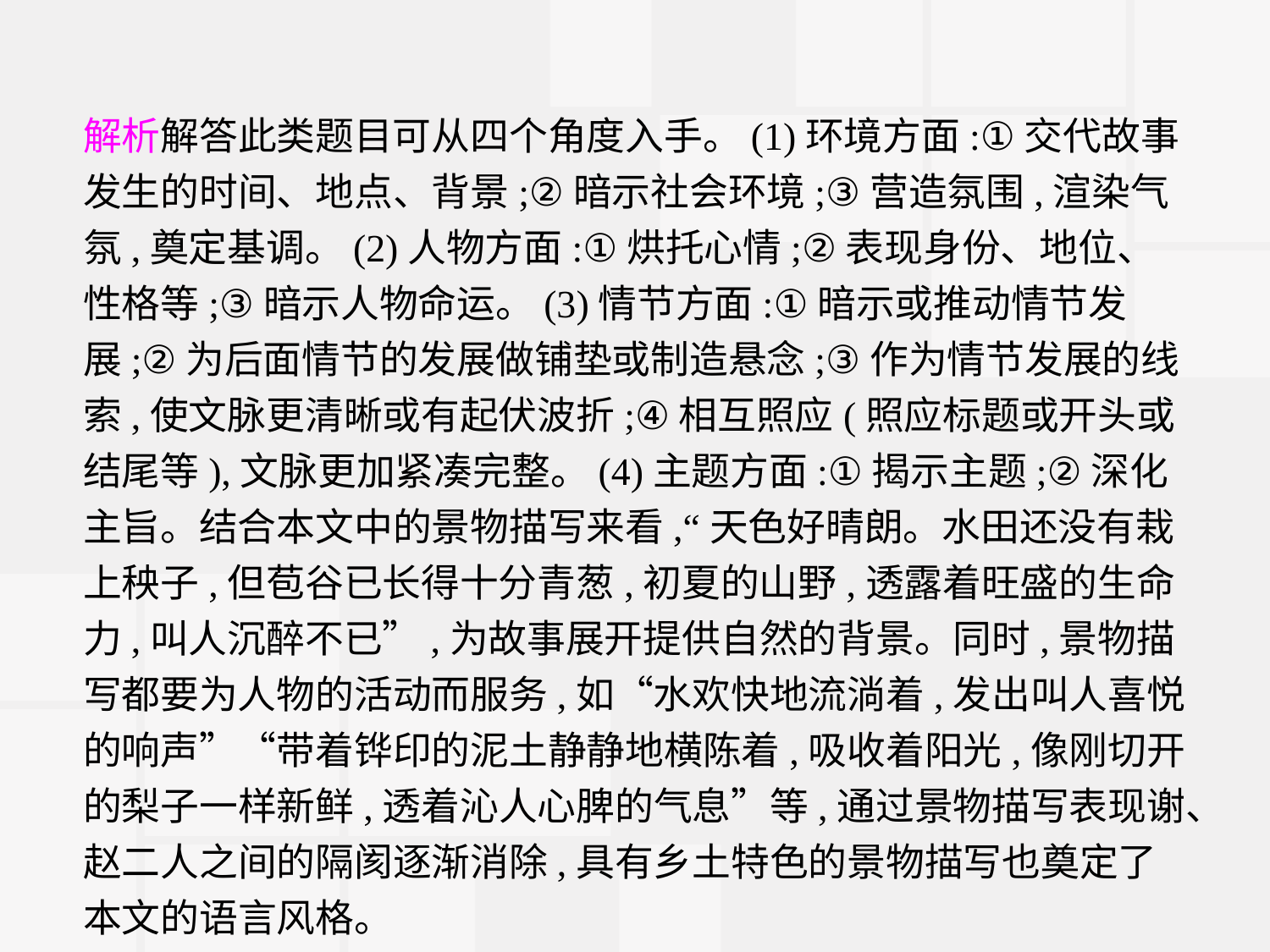

解析解答此类题目可从四个角度入手。(1)环境方面:①交代故事发生的时间、地点、背景;②暗示社会环境;③营造氛围,渲染气氛,奠定基调。(2)人物方面:①烘托心情;②表现身份、地位、性格等;③暗示人物命运。(3)情节方面:①暗示或推动情节发展;②为后面情节的发展做铺垫或制造悬念;③作为情节发展的线索,使文脉更清晰或有起伏波折;④相互照应(照应标题或开头或结尾等),文脉更加紧凑完整。(4)主题方面:①揭示主题;②深化主旨。结合本文中的景物描写来看,“天色好晴朗。水田还没有栽上秧子,但苞谷已长得十分青葱,初夏的山野,透露着旺盛的生命力,叫人沉醉不已”,为故事展开提供自然的背景。同时,景物描写都要为人物的活动而服务,如“水欢快地流淌着,发出叫人喜悦的响声”“带着铧印的泥土静静地横陈着,吸收着阳光,像刚切开的梨子一样新鲜,透着沁人心脾的气息”等,通过景物描写表现谢、赵二人之间的隔阂逐渐消除,具有乡土特色的景物描写也奠定了本文的语言风格。